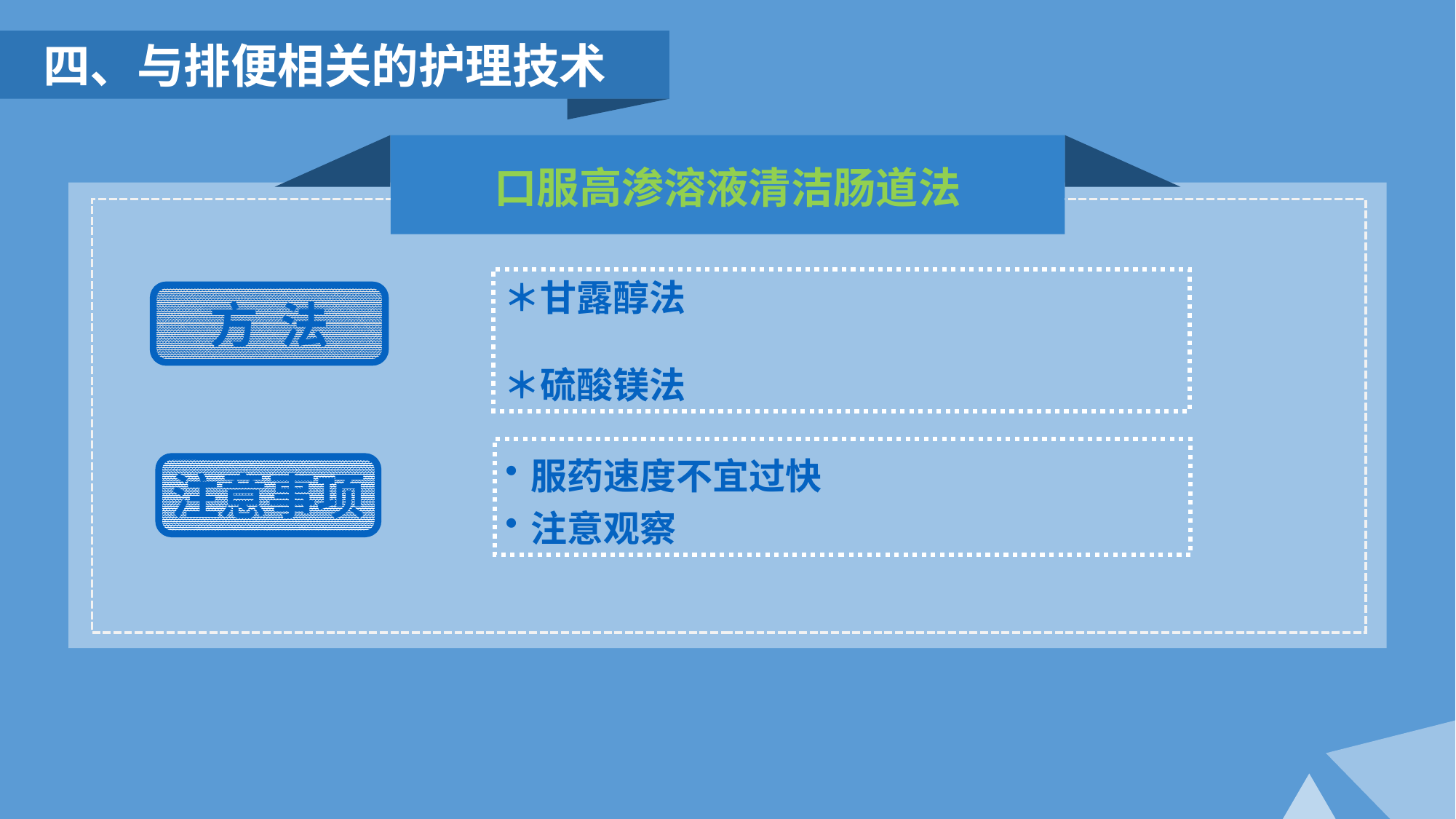

四、与排便相关的护理技术

口服高渗溶液清洁肠道法

＊甘露醇法

＊硫酸镁法
方  法
服药速度不宜过快
注意观察
注意事项